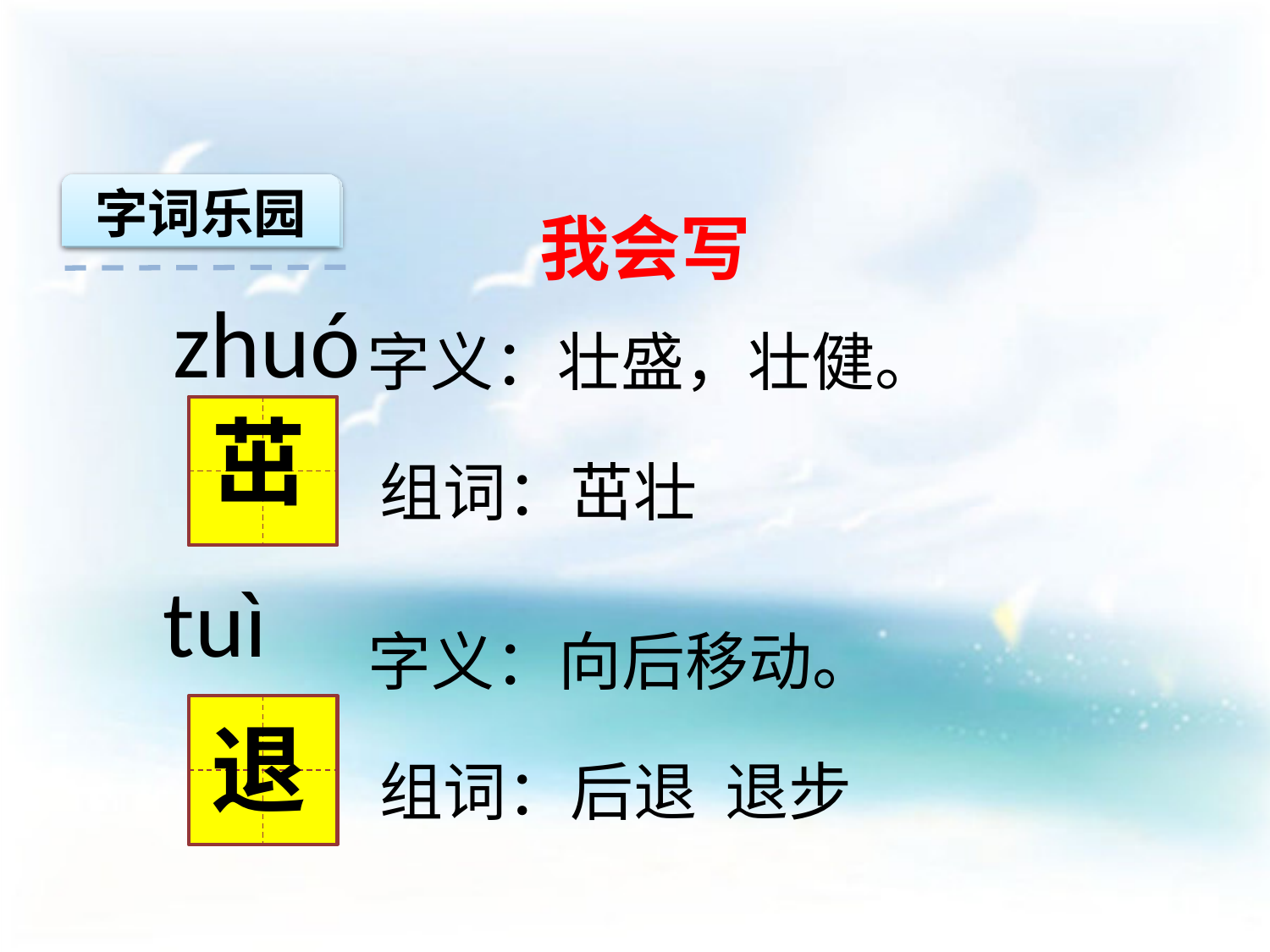

字词乐园

我会写
 zhuó
字义：壮盛，壮健。

茁
组词：茁壮
 tuì
字义：向后移动。

退
组词：后退  退步